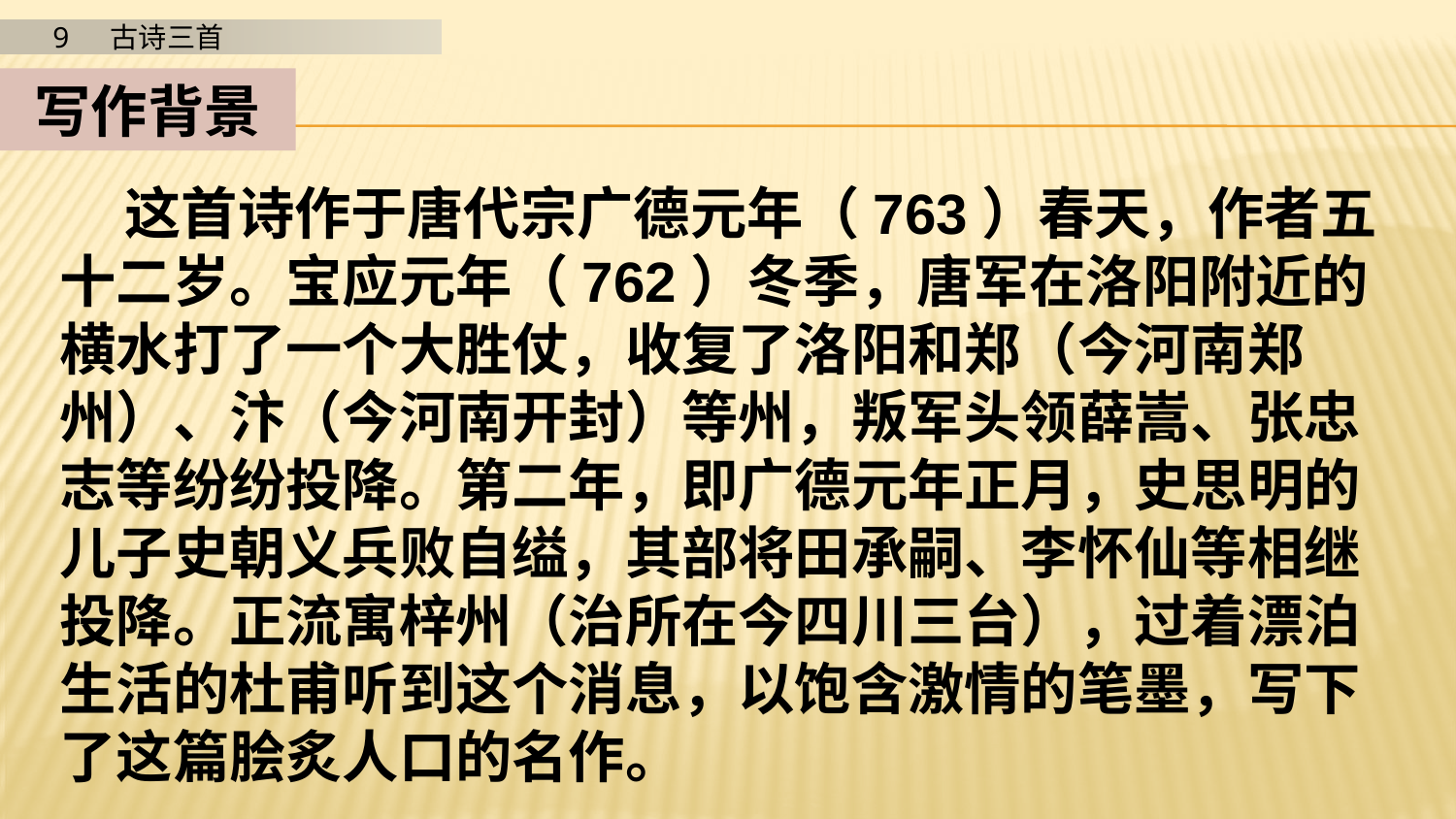

写作背景
    这首诗作于唐代宗广德元年（763）春天，作者五十二岁。宝应元年（762）冬季，唐军在洛阳附近的横水打了一个大胜仗，收复了洛阳和郑（今河南郑州）、汴（今河南开封）等州，叛军头领薛嵩、张忠志等纷纷投降。第二年，即广德元年正月，史思明的儿子史朝义兵败自缢，其部将田承嗣、李怀仙等相继投降。正流寓梓州（治所在今四川三台），过着漂泊生活的杜甫听到这个消息，以饱含激情的笔墨，写下了这篇脍炙人口的名作。